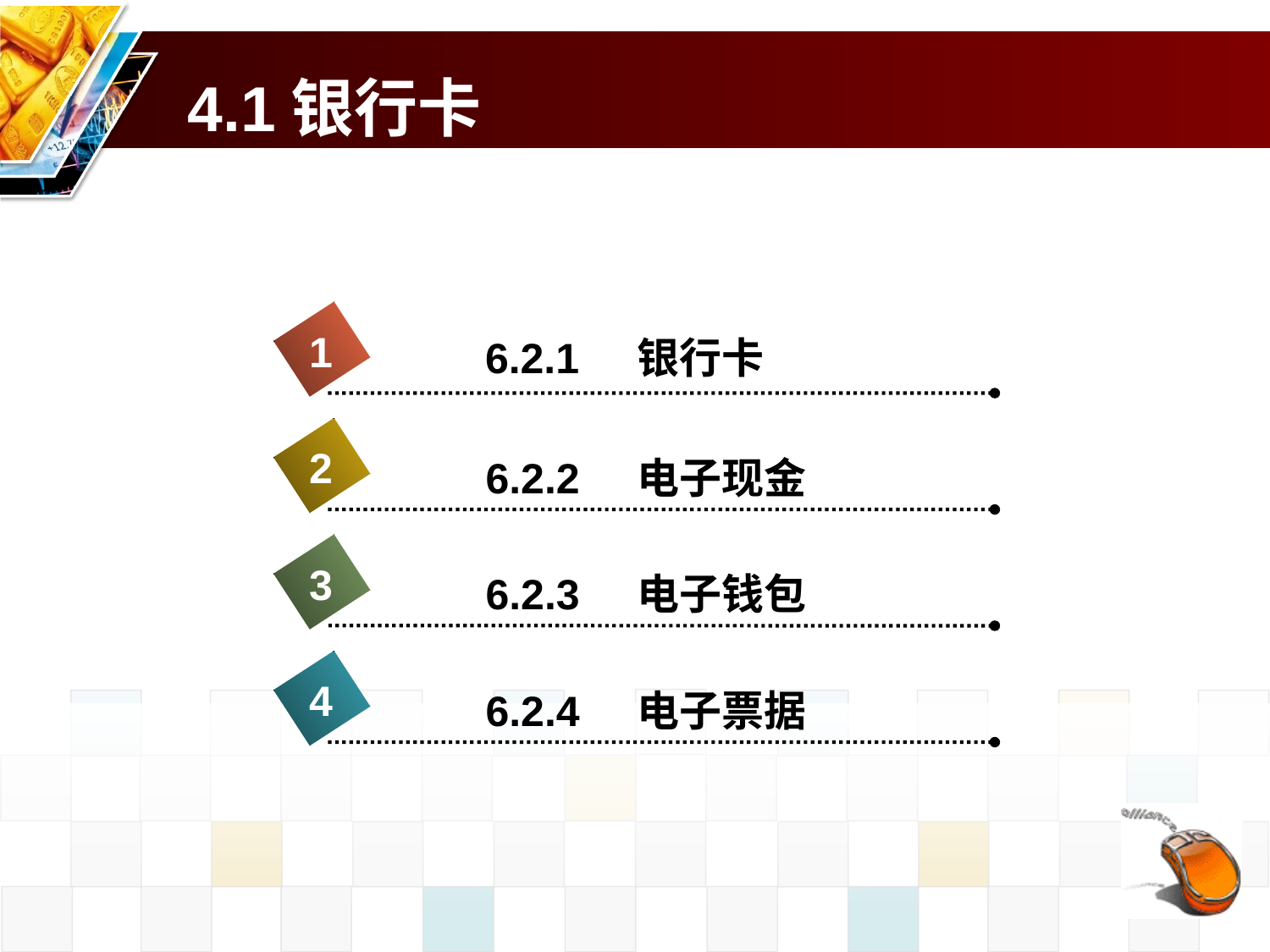

# 4.1银行卡

1
6.2.1    银行卡

2
6.2.2    电子现金

3
6.2.3    电子钱包

4
6.2.4    电子票据